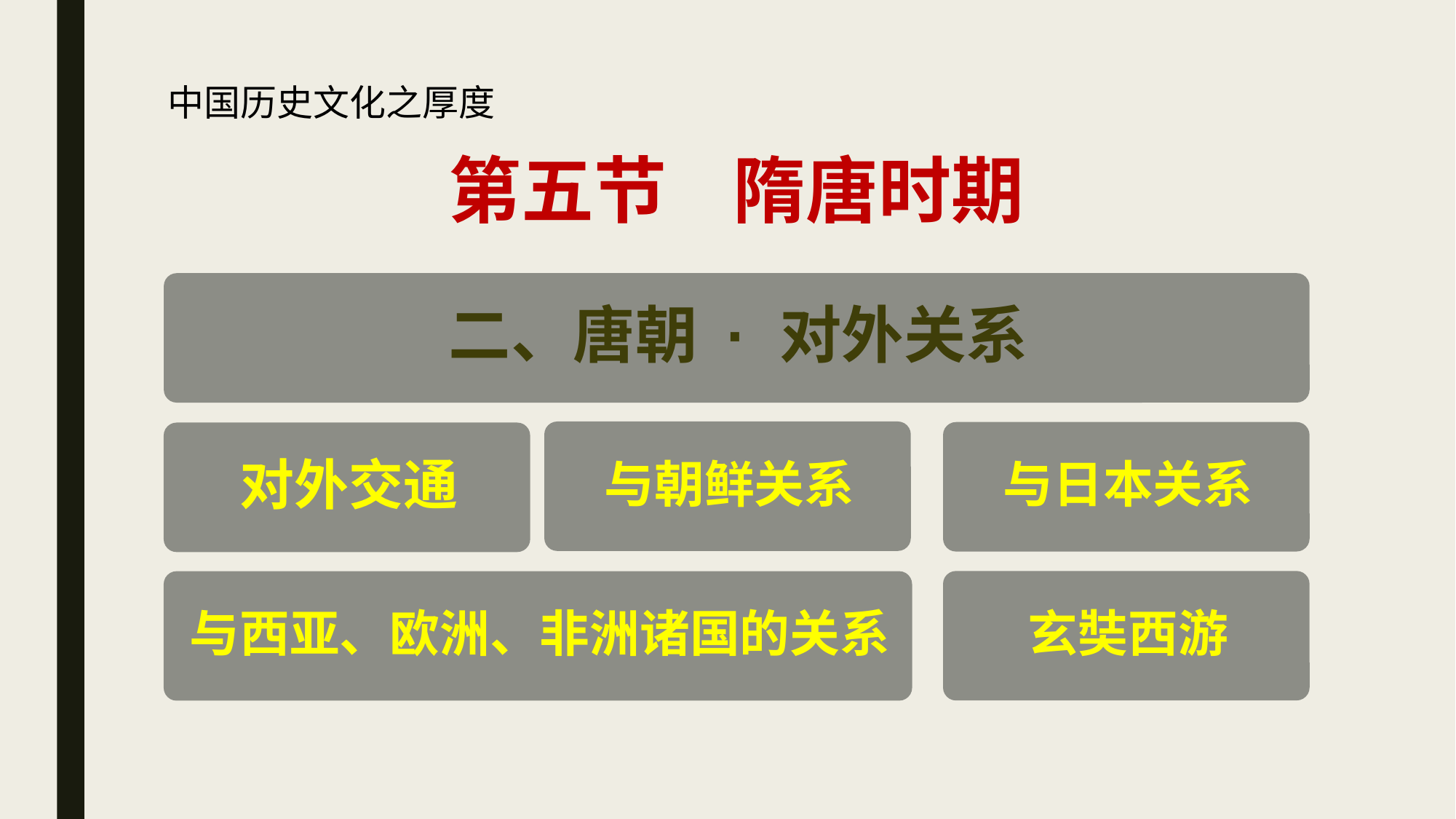

中国历史文化之厚度
# 第五节    隋唐时期
二、唐朝 · 对外关系
与西亚、欧洲、非洲诸国的关系
对外交通
与朝鲜关系
与日本关系
玄奘西游